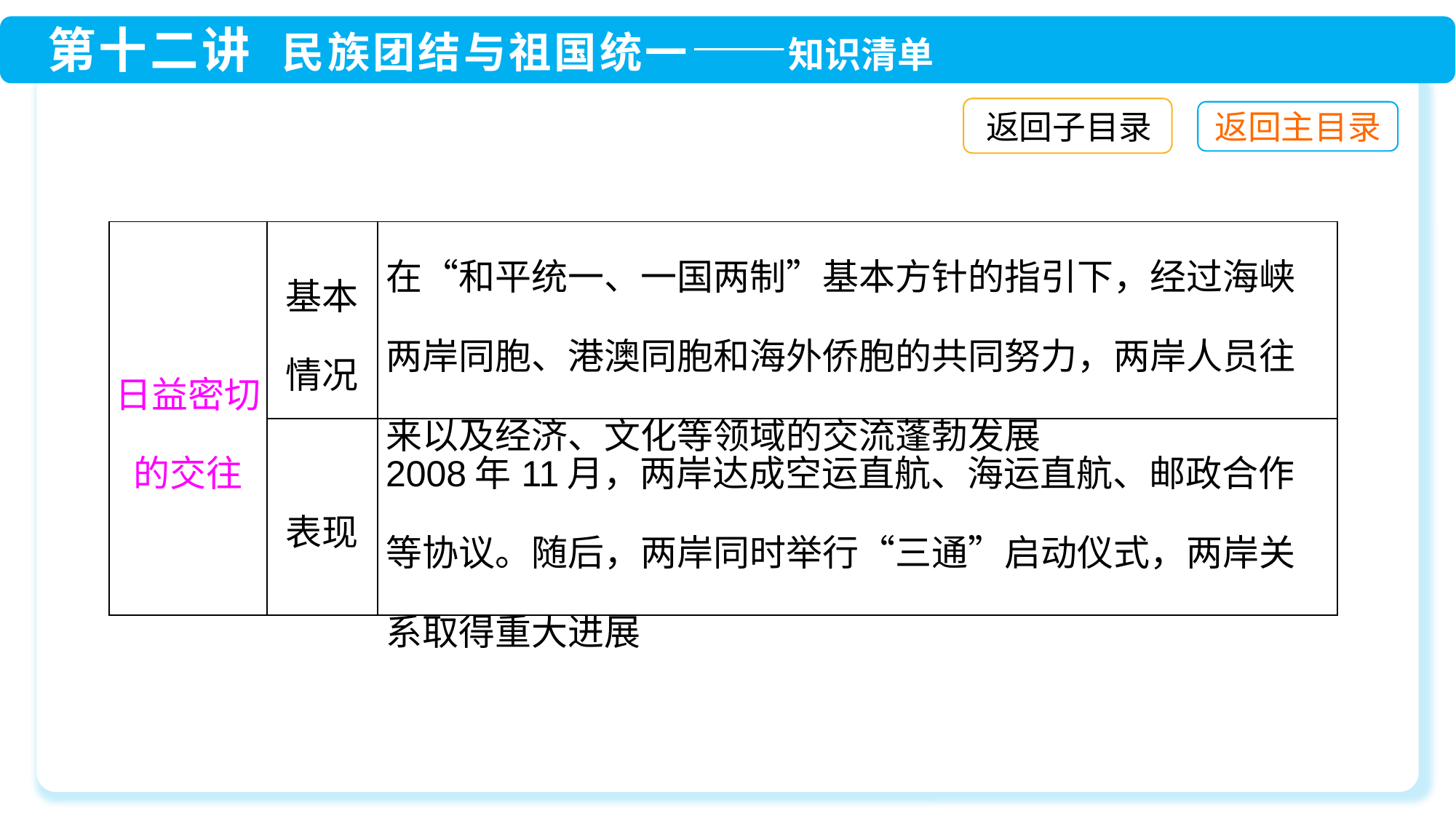

返回子目录
| 日益密切的交往 | 基本 情况 | 在“和平统一、一国两制”基本方针的指引下，经过海峡两岸同胞、港澳同胞和海外侨胞的共同努力，两岸人员往来以及经济、文化等领域的交流蓬勃发展 |
| --- | --- | --- |
|  | 表现 | 2008年11月，两岸达成空运直航、海运直航、邮政合作等协议。随后，两岸同时举行“三通”启动仪式，两岸关系取得重大进展 |